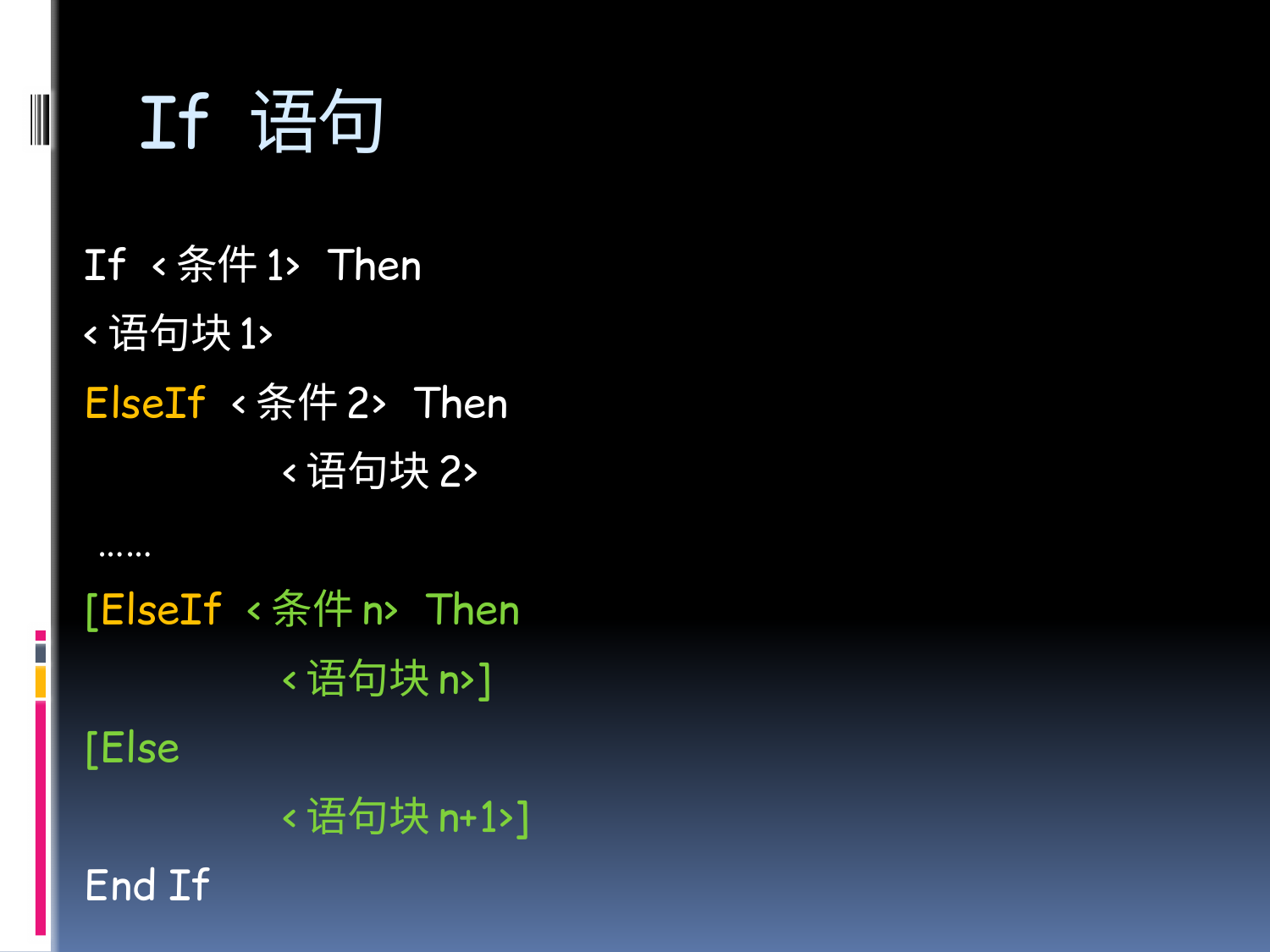

# If 语句
			If  <条件1>  Then
				<语句块1>
			ElseIf  <条件2>  Then
         			<语句块2>
			 ……
			[ElseIf  <条件n>  Then
         			<语句块n>]
			[Else
         			<语句块n+1>]
			End If